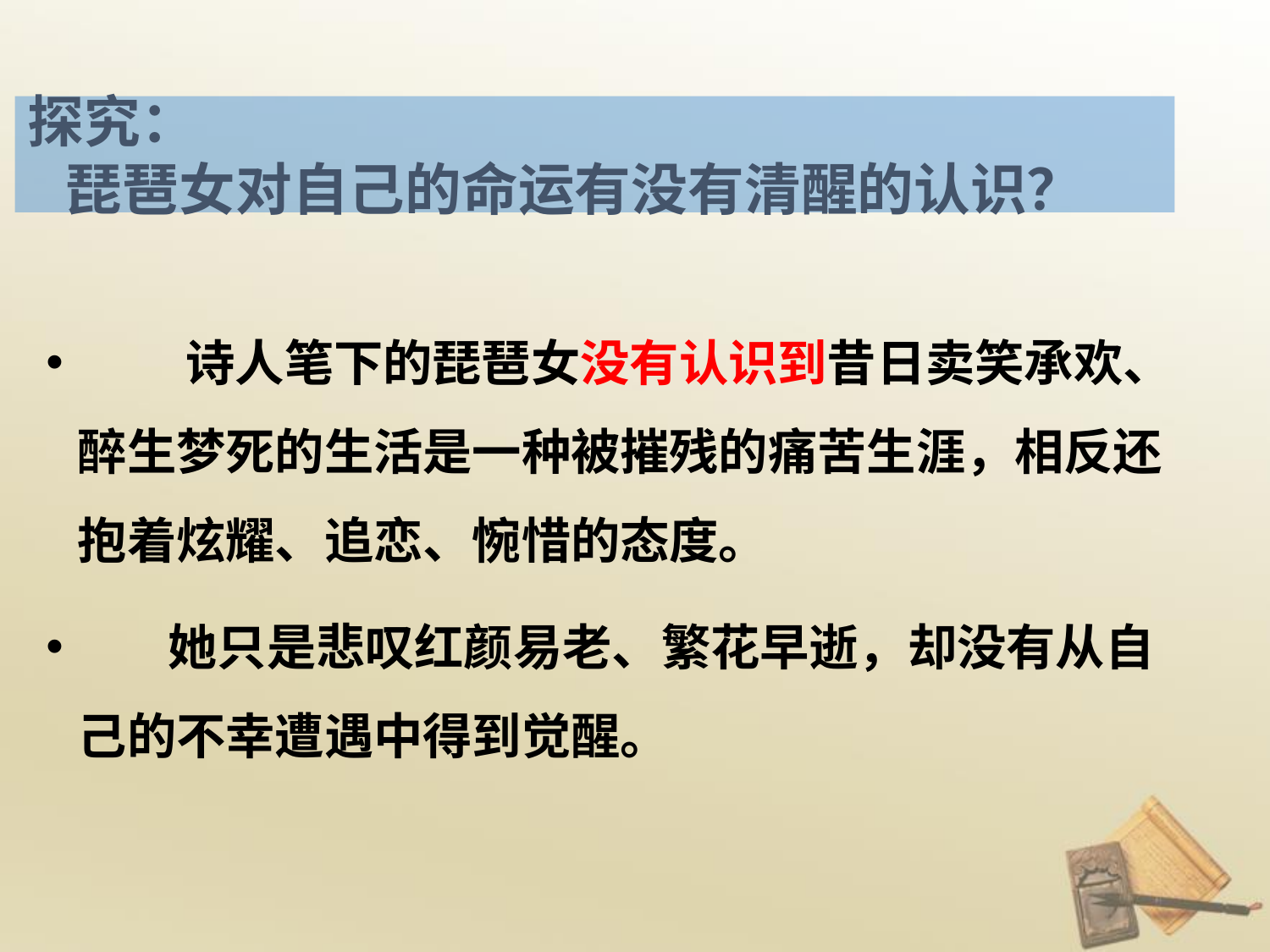

探究：
   琵琶女对自己的命运有没有清醒的认识？
       诗人笔下的琵琶女没有认识到昔日卖笑承欢、醉生梦死的生活是一种被摧残的痛苦生涯，相反还抱着炫耀、追恋、惋惜的态度。
       她只是悲叹红颜易老、繁花早逝，却没有从自己的不幸遭遇中得到觉醒。